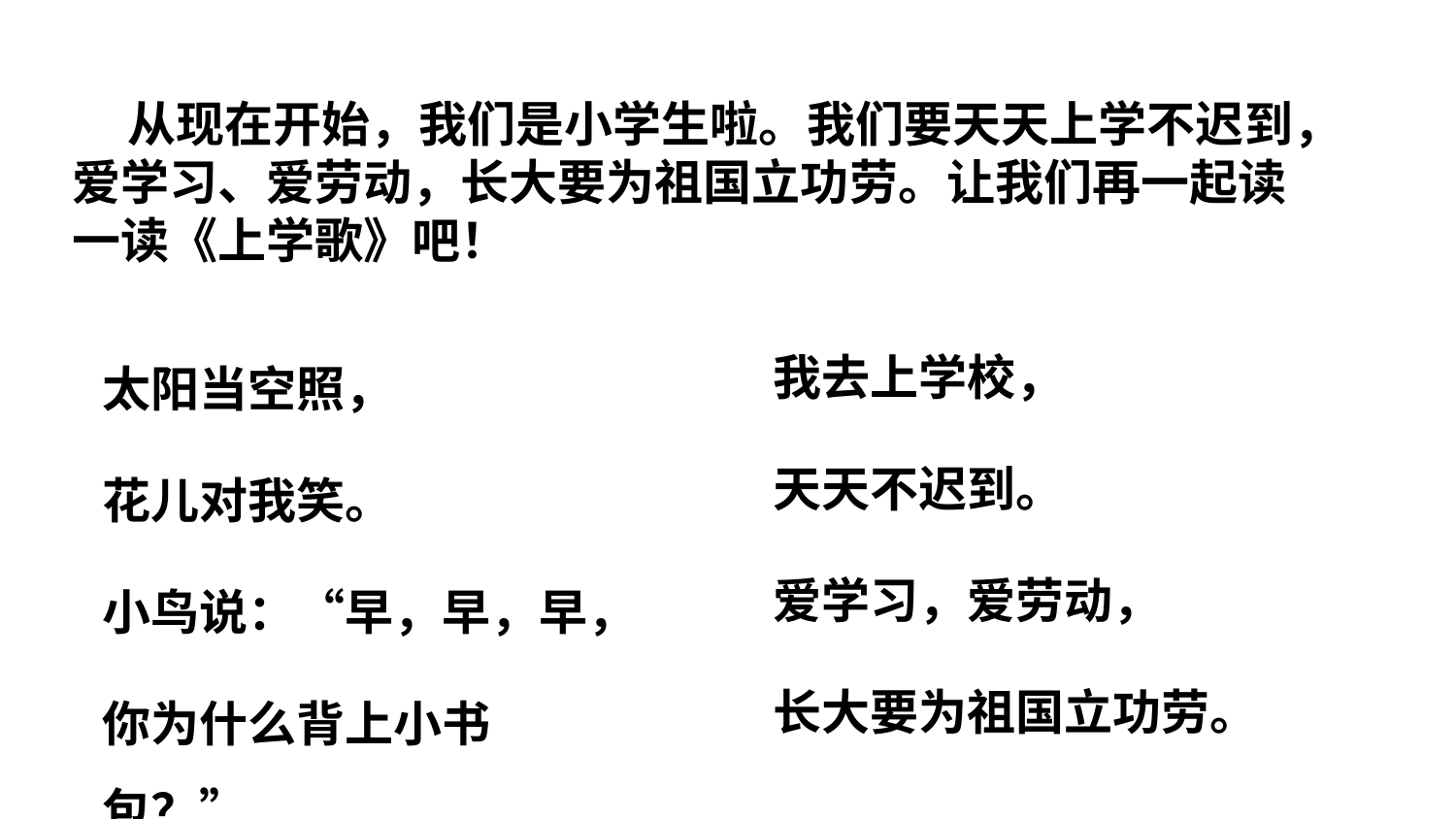

从现在开始，我们是小学生啦。我们要天天上学不迟到，爱学习、爱劳动，长大要为祖国立功劳。让我们再一起读一读《上学歌》吧！
我去上学校，
天天不迟到。
爱学习，爱劳动，
长大要为祖国立功劳。
太阳当空照，
花儿对我笑。
小鸟说：“早，早，早，
你为什么背上小书包？”